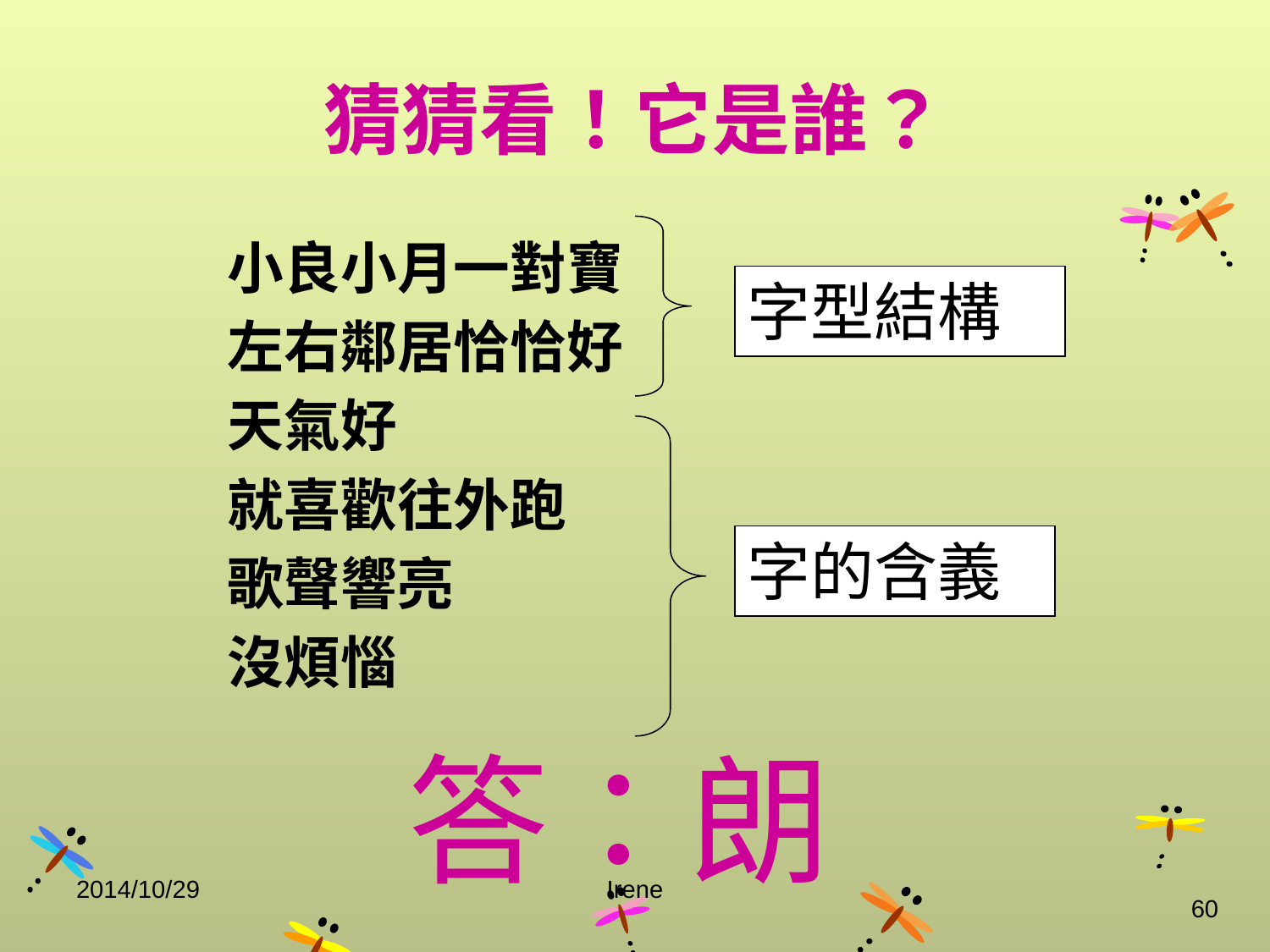

# 猜猜看！它是誰？

小良小月一對寶
左右鄰居恰恰好
天氣好
就喜歡往外跑
歌聲響亮
沒煩惱
字型結構

字的含義
答：朗
2014/10/29
Irene